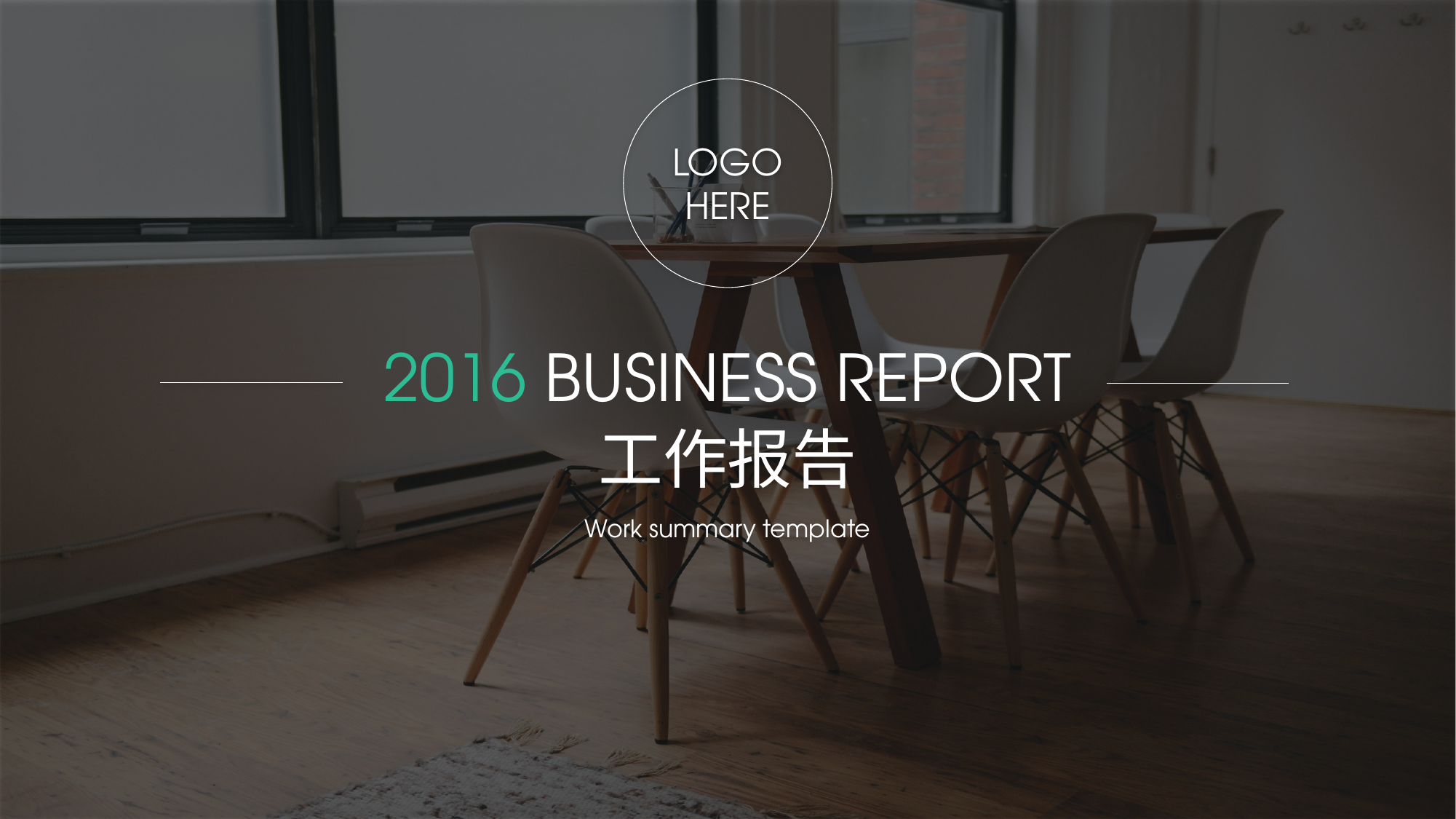

LOGO HERE
2016 BUSINESS REPORT
工作报告
Work summary template